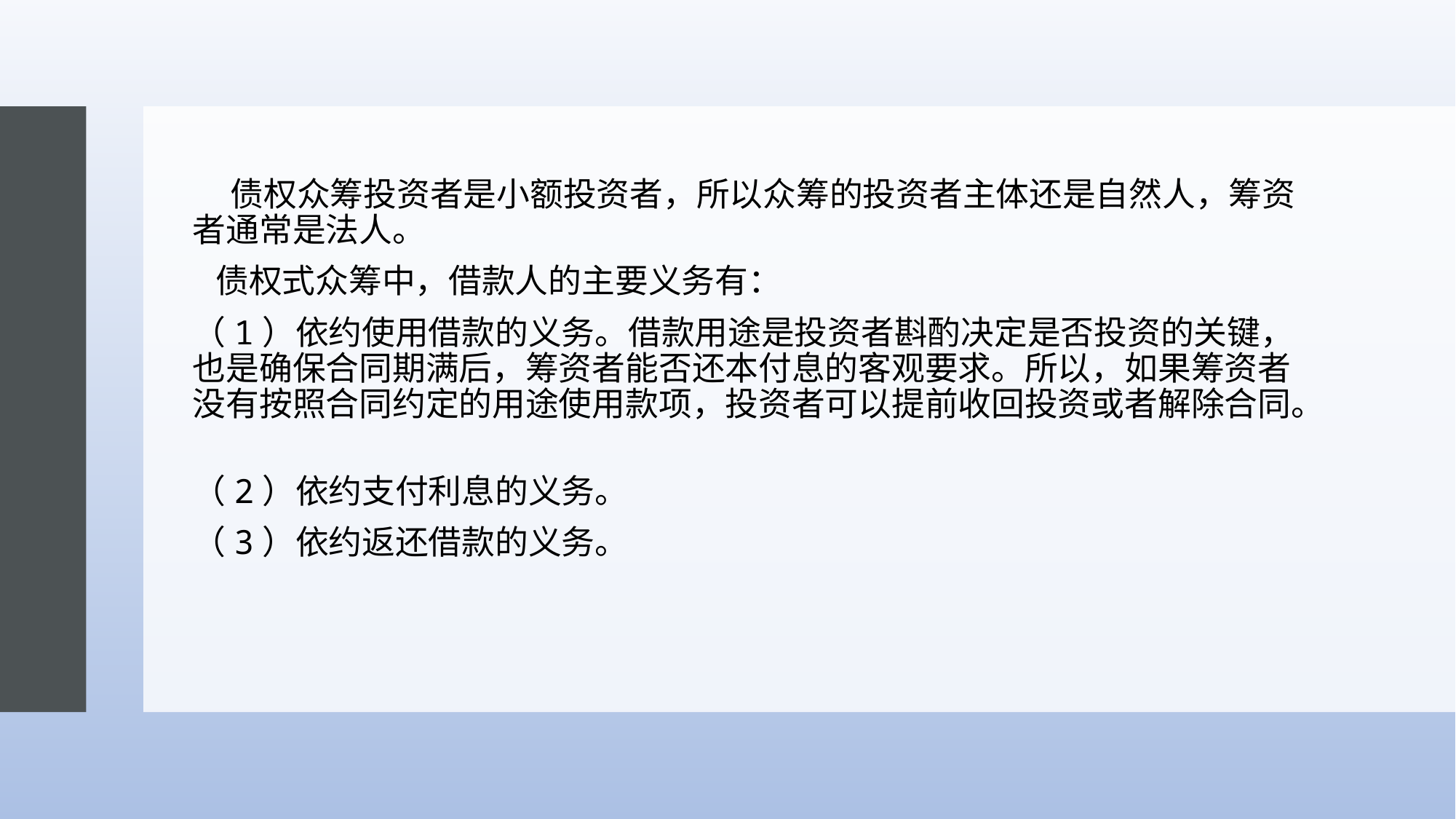

#

    债权众筹投资者是小额投资者，所以众筹的投资者主体还是自然人，筹资者通常是法人。
  债权式众筹中，借款人的主要义务有：
（1）依约使用借款的义务。借款用途是投资者斟酌决定是否投资的关键，也是确保合同期满后，筹资者能否还本付息的客观要求。所以，如果筹资者没有按照合同约定的用途使用款项，投资者可以提前收回投资或者解除合同。
（2）依约支付利息的义务。
（3）依约返还借款的义务。